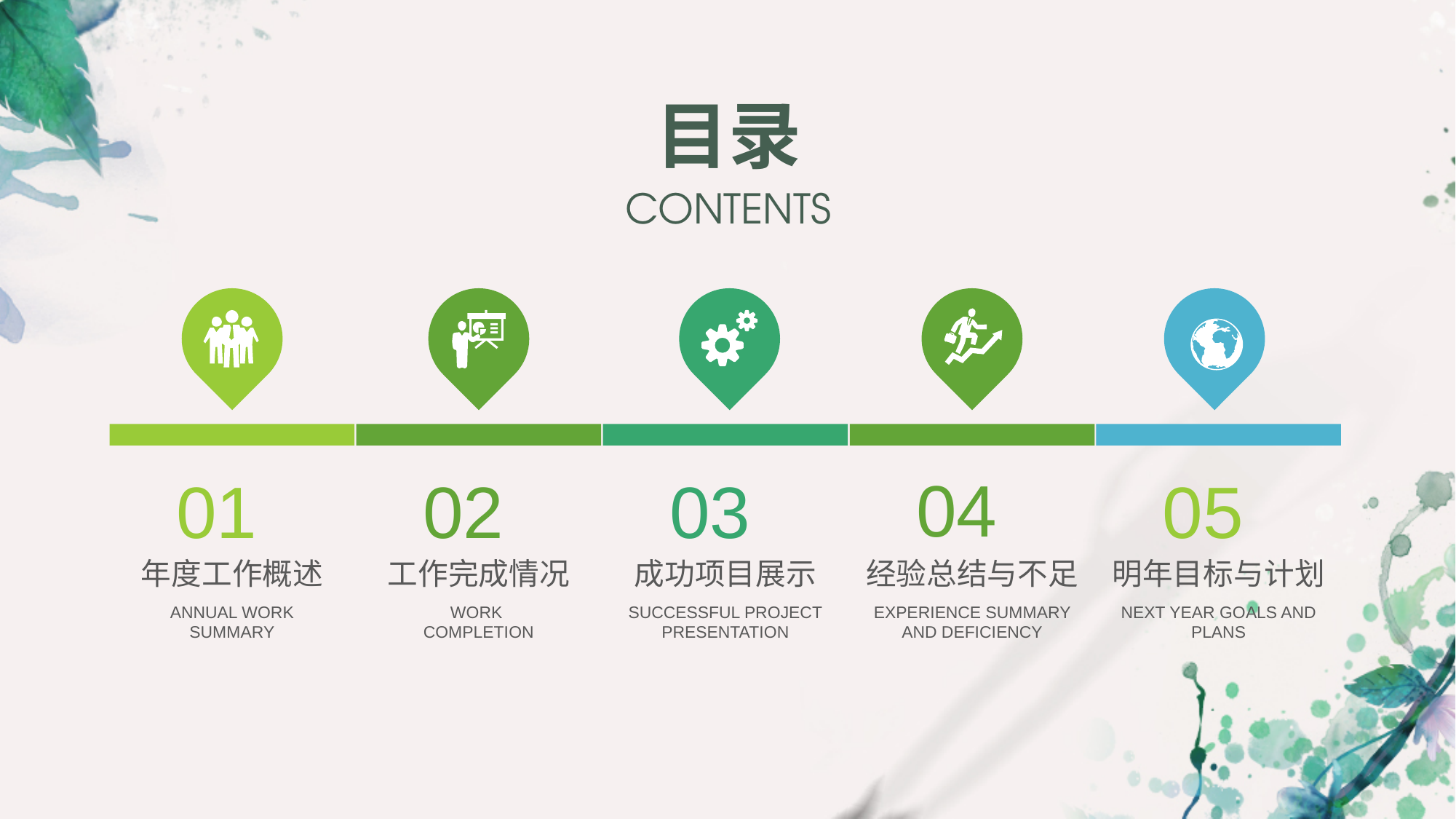

目录
CONTENTS

04
01
02
03
05
年度工作概述
工作完成情况
成功项目展示
经验总结与不足
明年目标与计划
ANNUAL WORK SUMMARY
WORK
COMPLETION
SUCCESSFUL PROJECT PRESENTATION
EXPERIENCE SUMMARY AND DEFICIENCY
NEXT YEAR GOALS AND PLANS